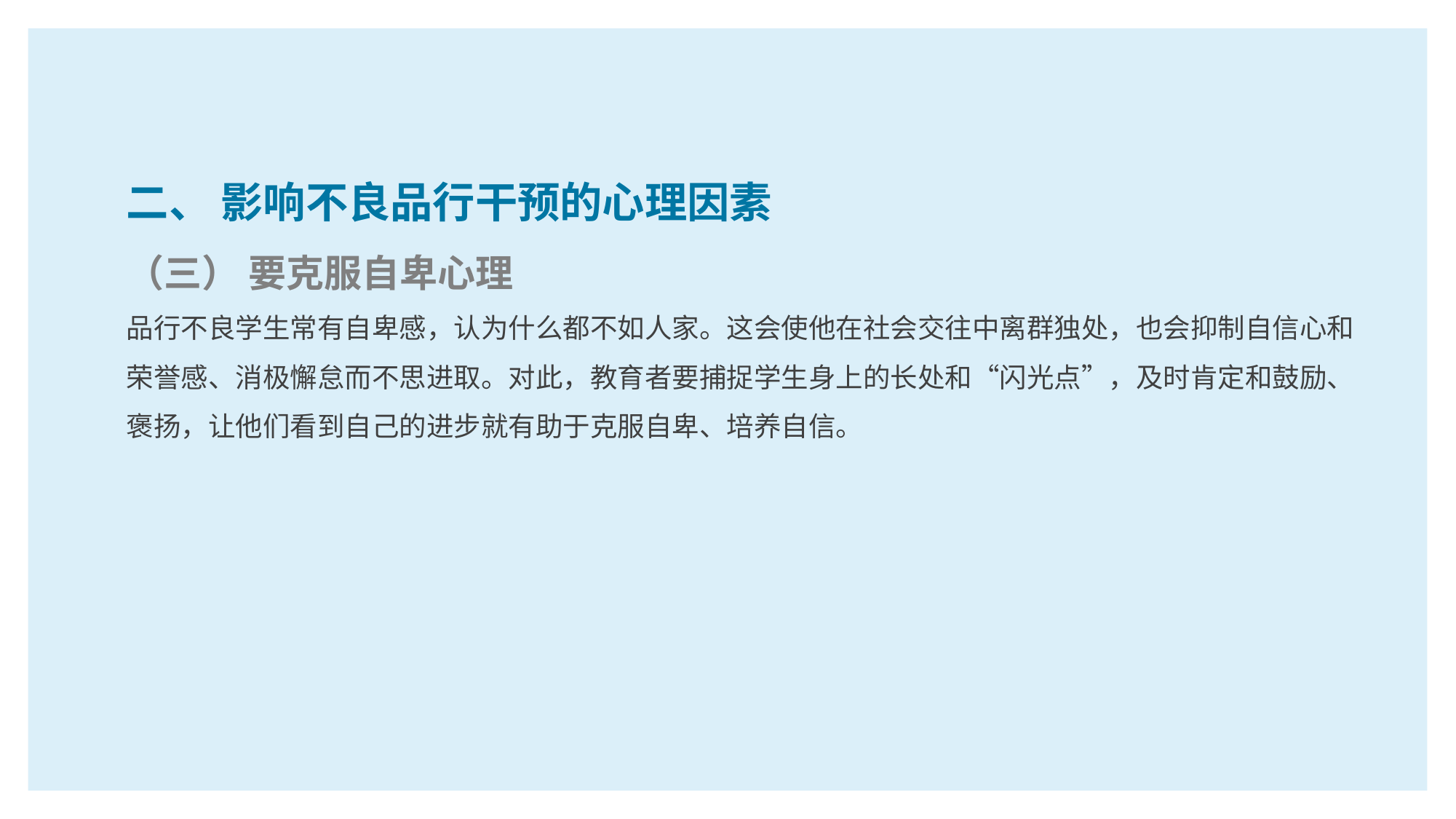

二、 影响不良品行干预的心理因素
（三） 要克服自卑心理
品行不良学生常有自卑感，认为什么都不如人家。这会使他在社会交往中离群独处，也会抑制自信心和荣誉感、消极懈怠而不思进取。对此，教育者要捕捉学生身上的长处和“闪光点”，及时肯定和鼓励、褒扬，让他们看到自己的进步就有助于克服自卑、培养自信。